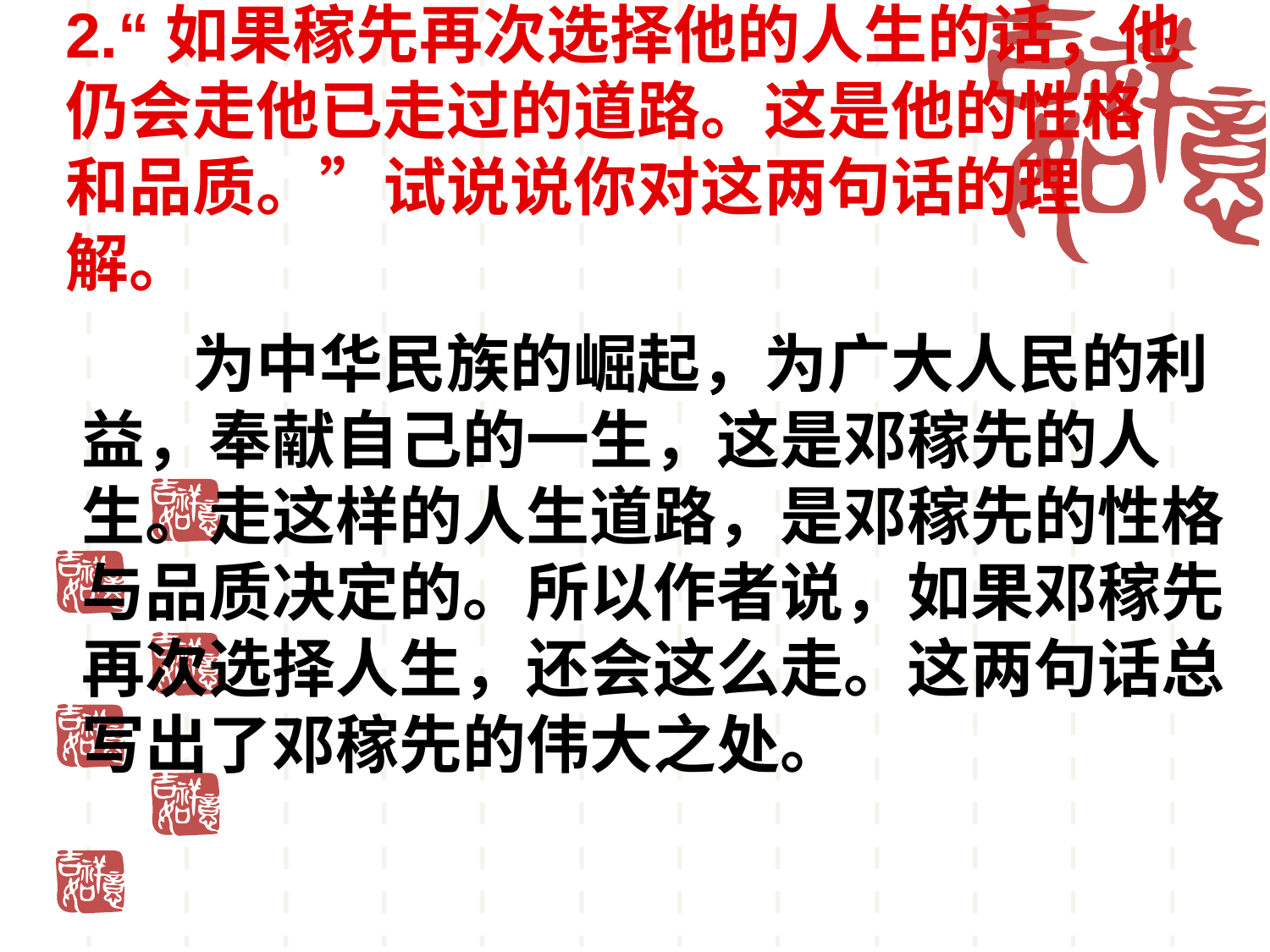

2.“如果稼先再次选择他的人生的话，他仍会走他已走过的道路。这是他的性格和品质。”试说说你对这两句话的理解。
          为中华民族的崛起，为广大人民的利益，奉献自己的一生，这是邓稼先的人生。走这样的人生道路，是邓稼先的性格与品质决定的。所以作者说，如果邓稼先再次选择人生，还会这么走。这两句话总写出了邓稼先的伟大之处。